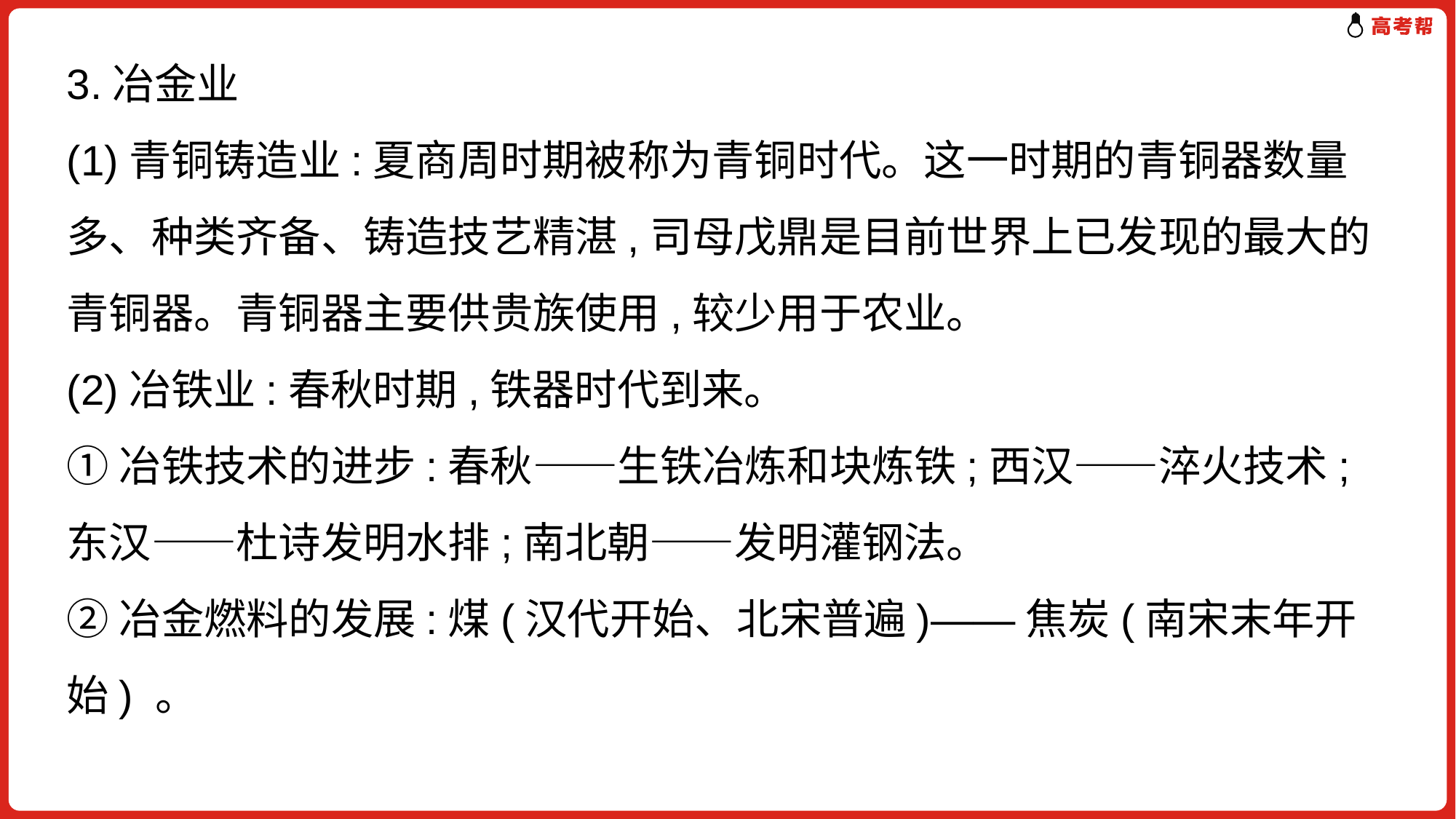

3.冶金业
(1)青铜铸造业:夏商周时期被称为青铜时代。这一时期的青铜器数量多、种类齐备、铸造技艺精湛,司母戊鼎是目前世界上已发现的最大的青铜器。青铜器主要供贵族使用,较少用于农业。
(2)冶铁业:春秋时期,铁器时代到来。
①冶铁技术的进步:春秋——生铁冶炼和块炼铁;西汉——淬火技术;东汉——杜诗发明水排;南北朝——发明灌钢法。
②冶金燃料的发展:煤(汉代开始、北宋普遍)——焦炭(南宋末年开始) 。